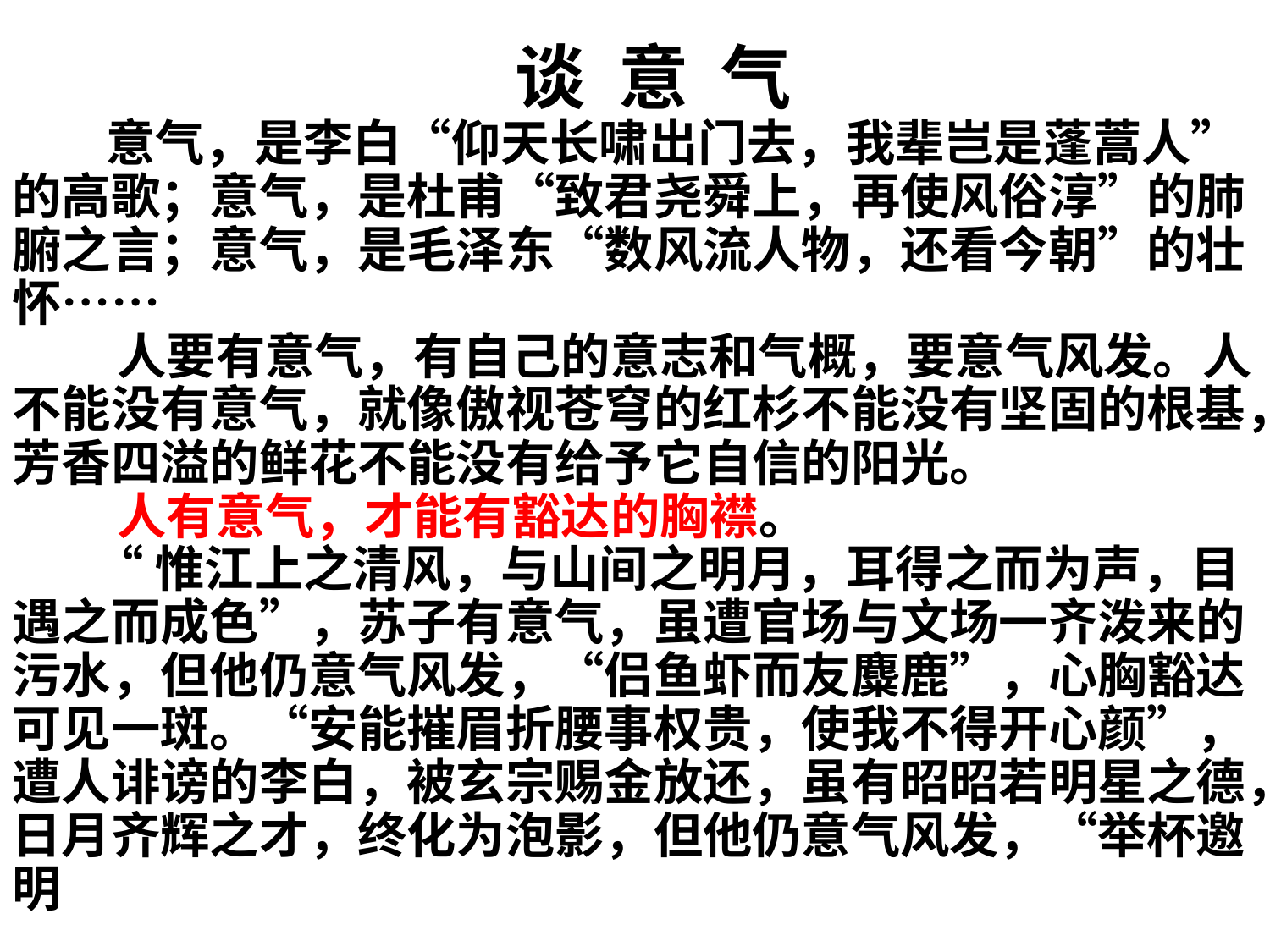

谈  意  气
    意气，是李白“仰天长啸出门去，我辈岂是蓬蒿人”的高歌；意气，是杜甫“致君尧舜上，再使风俗淳”的肺腑之言；意气，是毛泽东“数风流人物，还看今朝”的壮怀……
     人要有意气，有自己的意志和气概，要意气风发。人不能没有意气，就像傲视苍穹的红杉不能没有坚固的根基，芳香四溢的鲜花不能没有给予它自信的阳光。
     人有意气，才能有豁达的胸襟。
    “惟江上之清风，与山间之明月，耳得之而为声，目遇之而成色”，苏子有意气，虽遭官场与文场一齐泼来的污水，但他仍意气风发，“侣鱼虾而友麋鹿”，心胸豁达可见一斑。“安能摧眉折腰事权贵，使我不得开心颜”，遭人诽谤的李白，被玄宗赐金放还，虽有昭昭若明星之德，日月齐辉之才，终化为泡影，但他仍意气风发，“举杯邀明